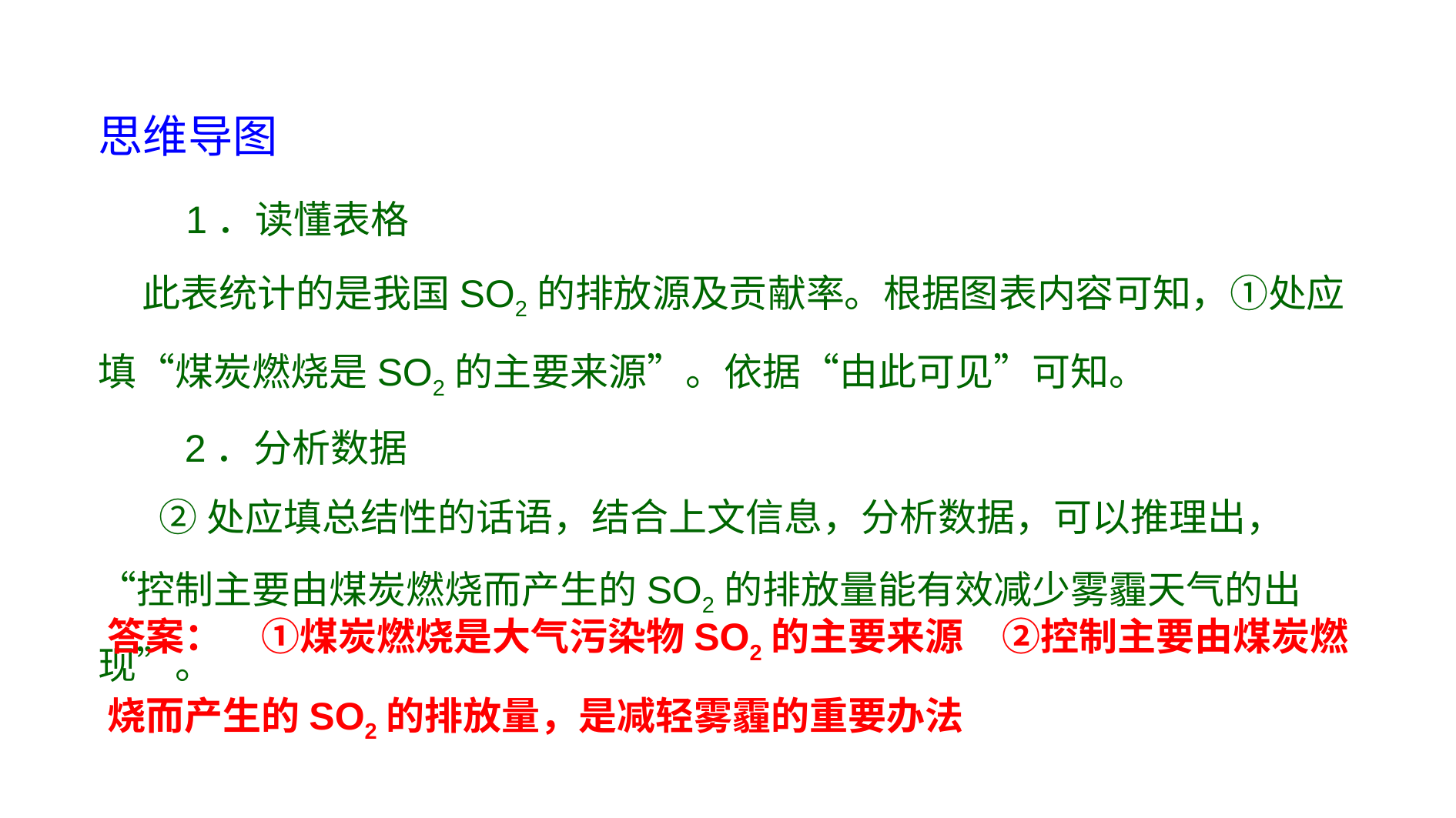

思维导图
       1．读懂表格
    此表统计的是我国SO2的排放源及贡献率。根据图表内容可知，①处应填“煤炭燃烧是SO2的主要来源”。依据“由此可见”可知。
        2．分析数据
       ②处应填总结性的话语，结合上文信息，分析数据，可以推理出，“控制主要由煤炭燃烧而产生的SO2的排放量能有效减少雾霾天气的出现”。
答案：　①煤炭燃烧是大气污染物SO2的主要来源　②控制主要由煤炭燃烧而产生的SO2的排放量，是减轻雾霾的重要办法